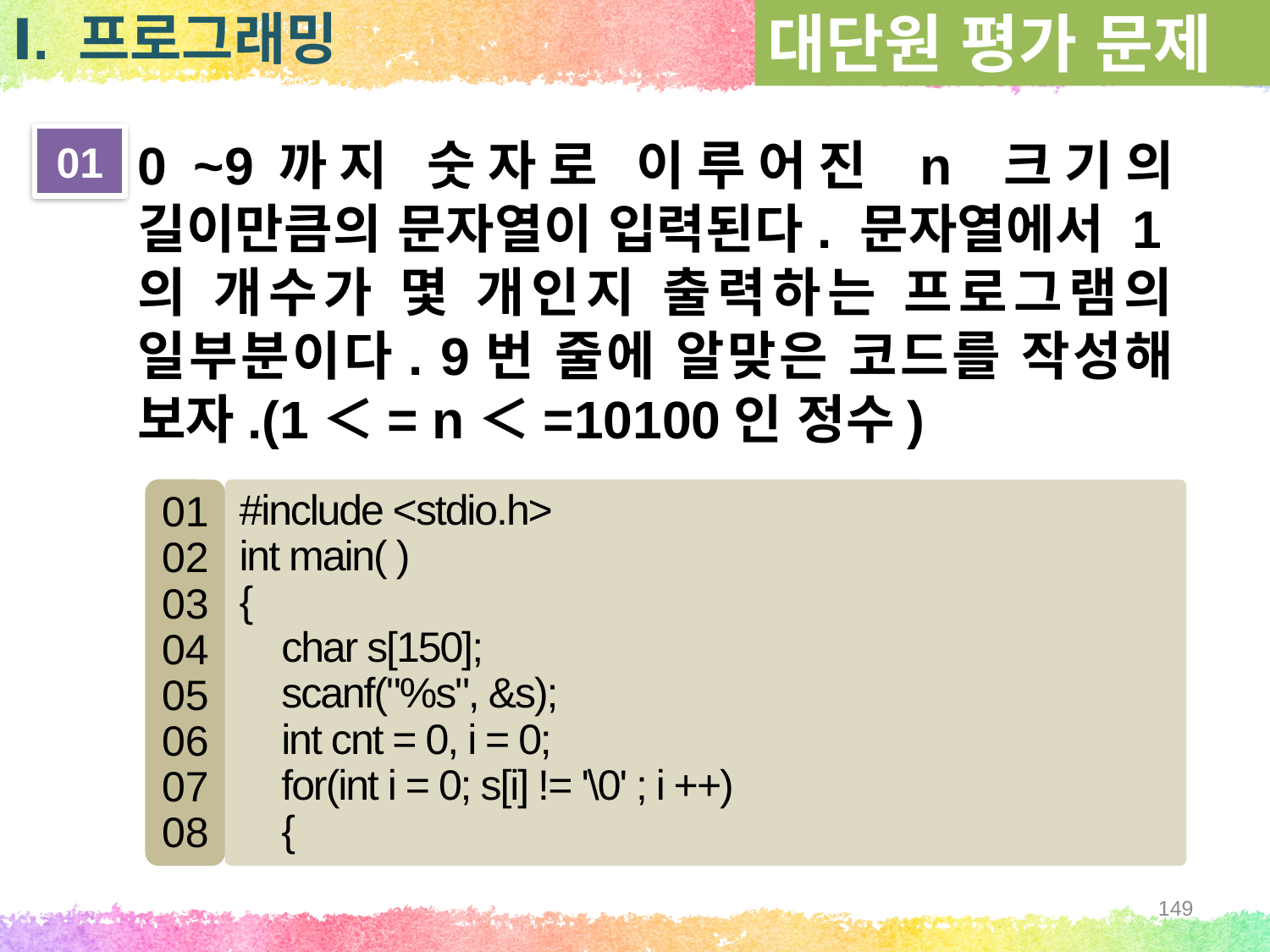

대단원 평가 문제
Ⅰ. 프로그래밍
01
0 ~9까지 숫자로 이루어진 n 크기의 길이만큼의 문자열이 입력된다. 문자열에서 1의 개수가 몇 개인지 출력하는 프로그램의 일부분이다. 9번 줄에 알맞은 코드를 작성해 보자.(1＜= n＜=10100인 정수)
01
02
03
04
05
06
07
08
#include <stdio.h>
int main( )
{
    char s[150];
    scanf("%s", &s);
    int cnt = 0, i = 0;
    for(int i = 0; s[i] != '\0' ; i ++)
    {
149